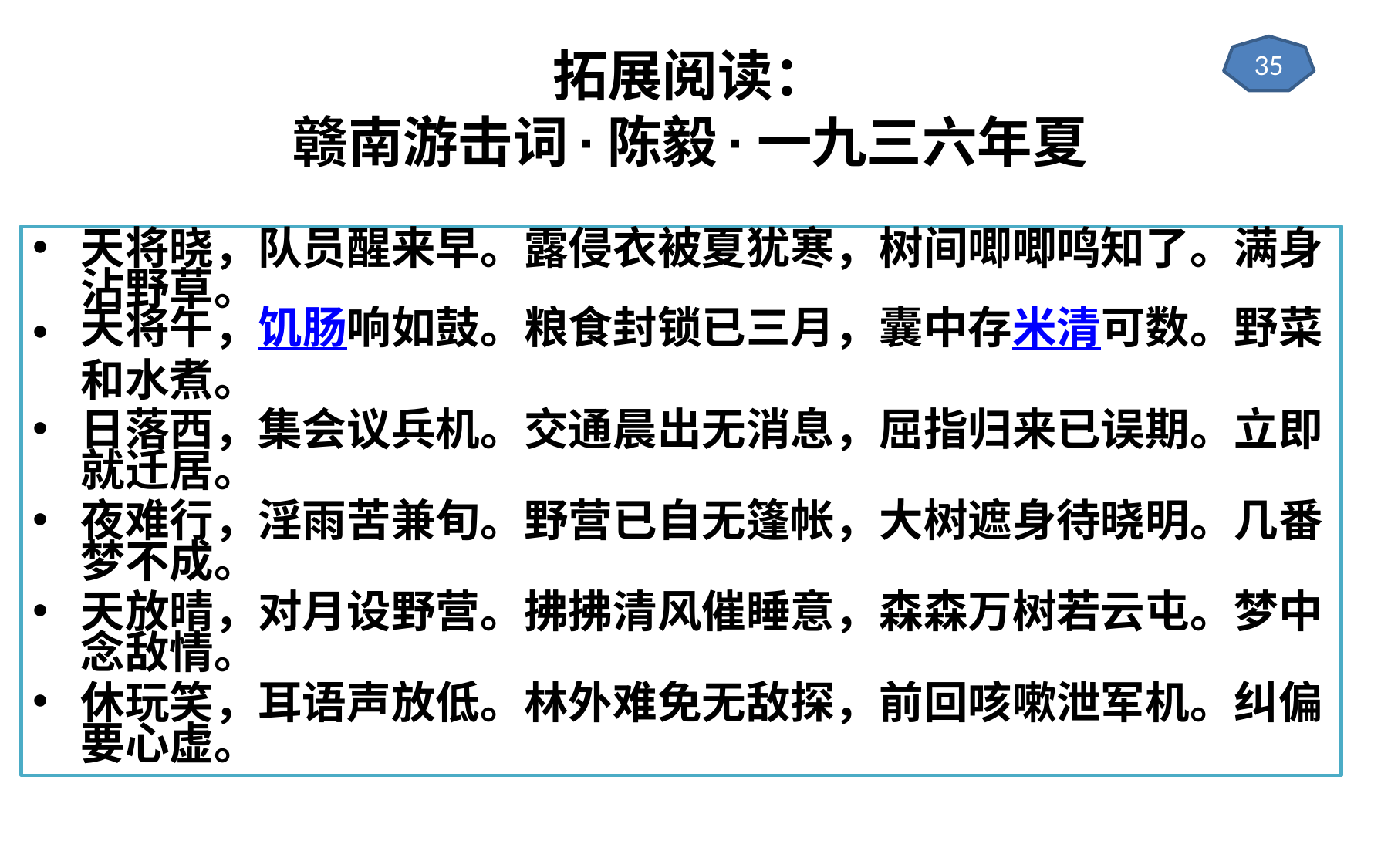

# 拓展阅读： 赣南游击词·陈毅·一九三六年夏
35
天将晓，队员醒来早。露侵衣被夏犹寒，树间唧唧鸣知了。满身沾野草。
天将午，饥肠响如鼓。粮食封锁已三月，囊中存米清可数。野菜和水煮。
日落西，集会议兵机。交通晨出无消息，屈指归来已误期。立即就迁居。
夜难行，淫雨苦兼旬。野营已自无篷帐，大树遮身待晓明。几番梦不成。
天放晴，对月设野营。拂拂清风催睡意，森森万树若云屯。梦中念敌情。
休玩笑，耳语声放低。林外难免无敌探，前回咳嗽泄军机。纠偏要心虚。